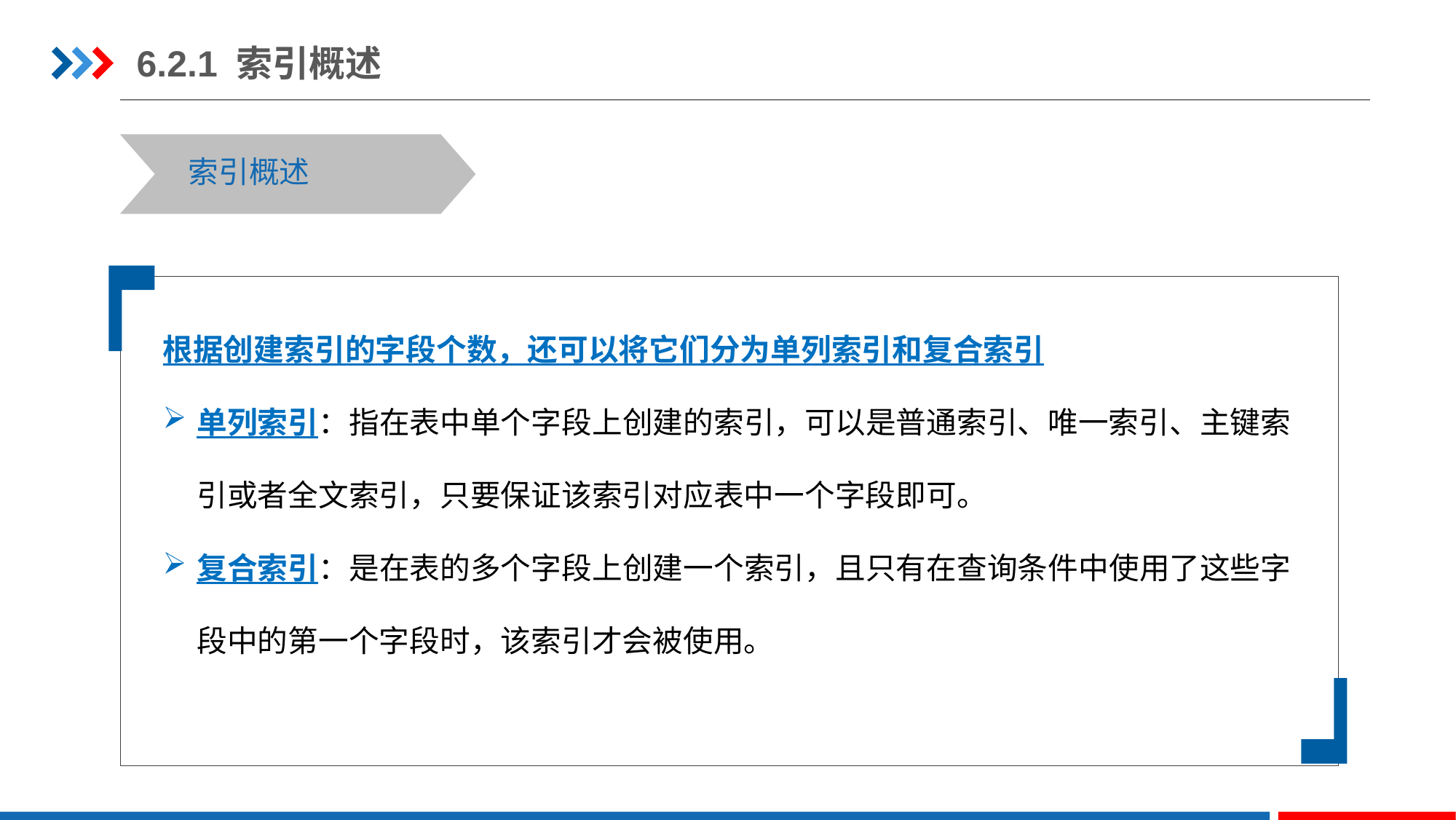

6.2.1 索引概述

  索引概述

根据创建索引的字段个数，还可以将它们分为单列索引和复合索引
单列索引：指在表中单个字段上创建的索引，可以是普通索引、唯一索引、主键索引或者全文索引，只要保证该索引对应表中一个字段即可。
复合索引：是在表的多个字段上创建一个索引，且只有在查询条件中使用了这些字段中的第一个字段时，该索引才会被使用。